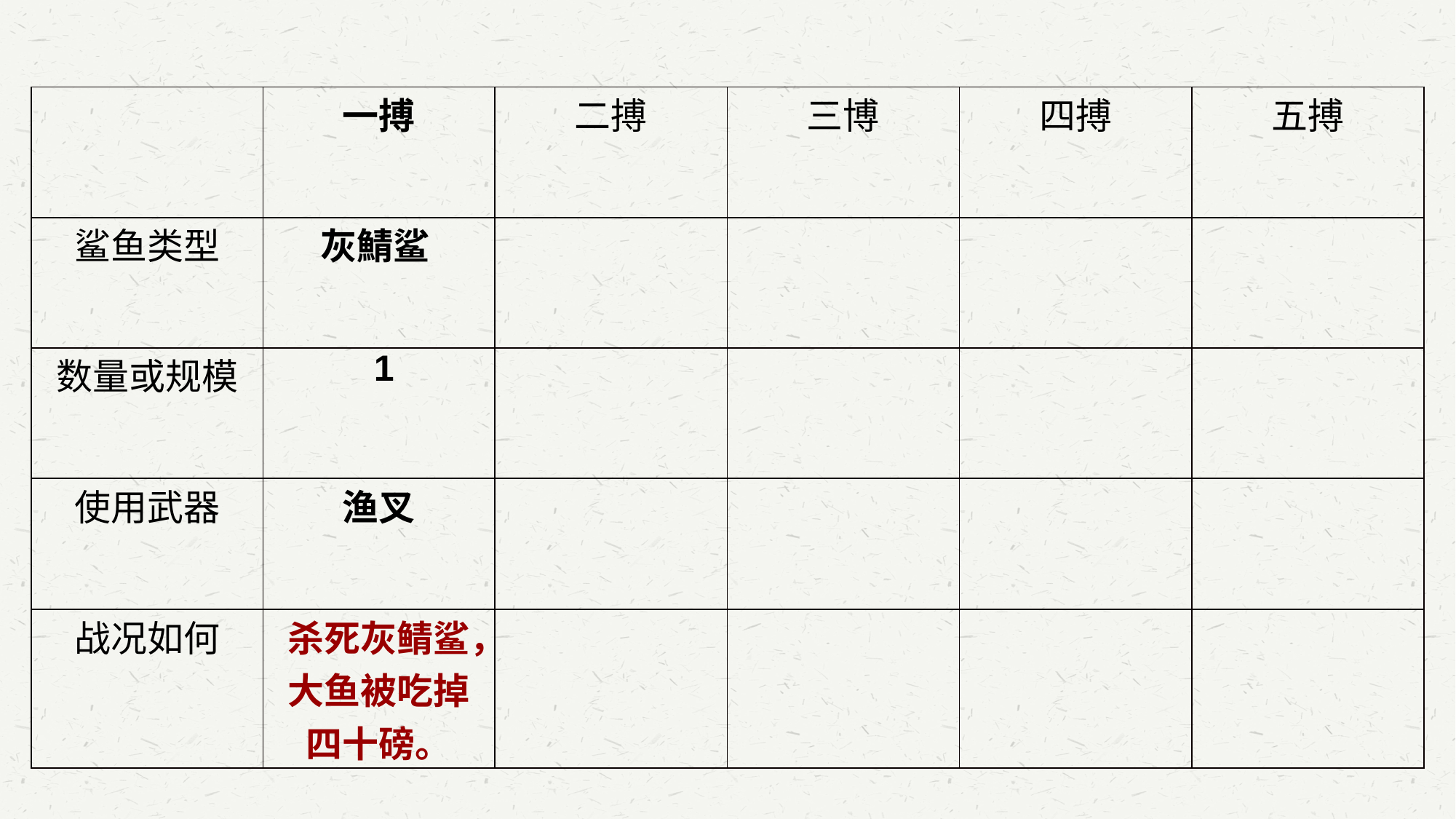

|  | 一搏 | 二搏 | 三博 | 四搏 | 五搏 |
| --- | --- | --- | --- | --- | --- |
| 鲨鱼类型 | 灰鯖鲨 |  |  |  |  |
| 数量或规模 | 1 |  |  |  |  |
| 使用武器 | 渔叉 |  |  |  |  |
| 战况如何 | 杀死灰鲭鲨，大鱼被吃掉四十磅。 |  |  |  |  |